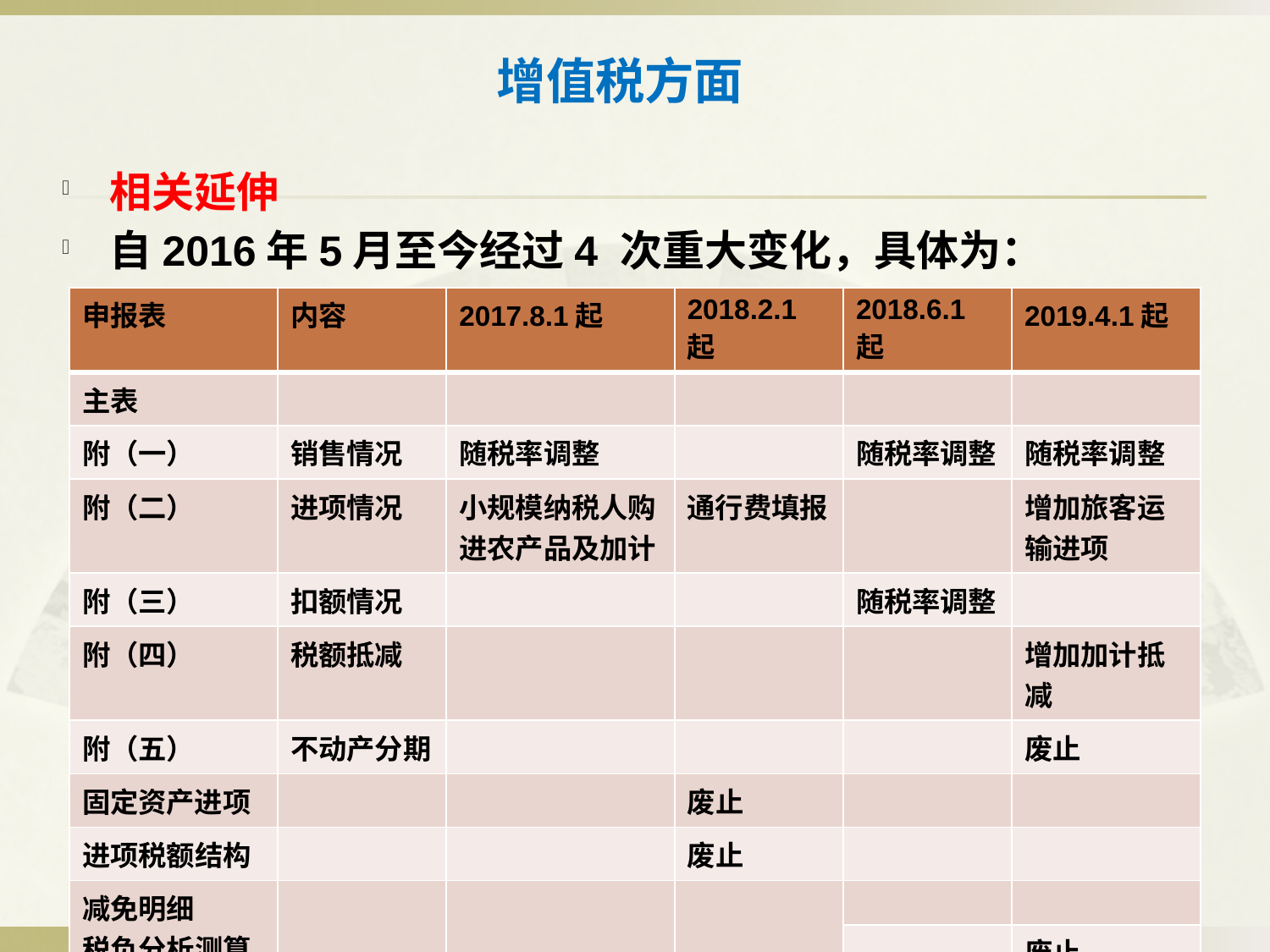

# 增值税方面
相关延伸
自2016年5月至今经过4 次重大变化，具体为：

| 申报表 | 内容 | 2017.8.1起 | 2018.2.1起 | 2018.6.1起 | 2019.4.1起 |
| --- | --- | --- | --- | --- | --- |
| 主表 |  |  |  |  |  |
| 附（一） | 销售情况 | 随税率调整 |  | 随税率调整 | 随税率调整 |
| 附（二） | 进项情况 | 小规模纳税人购进农产品及加计 | 通行费填报 |  | 增加旅客运输进项 |
| 附（三） | 扣额情况 |  |  | 随税率调整 |  |
| 附（四） | 税额抵减 |  |  |  | 增加加计抵减 |
| 附（五） | 不动产分期 |  |  |  | 废止 |
| 固定资产进项 |  |  | 废止 |  |  |
| 进项税额结构 |  |  | 废止 |  |  |
| 减免明细 税负分析测算 |  |  |  |  |  |
|  |  |  |  |  | 废止 |